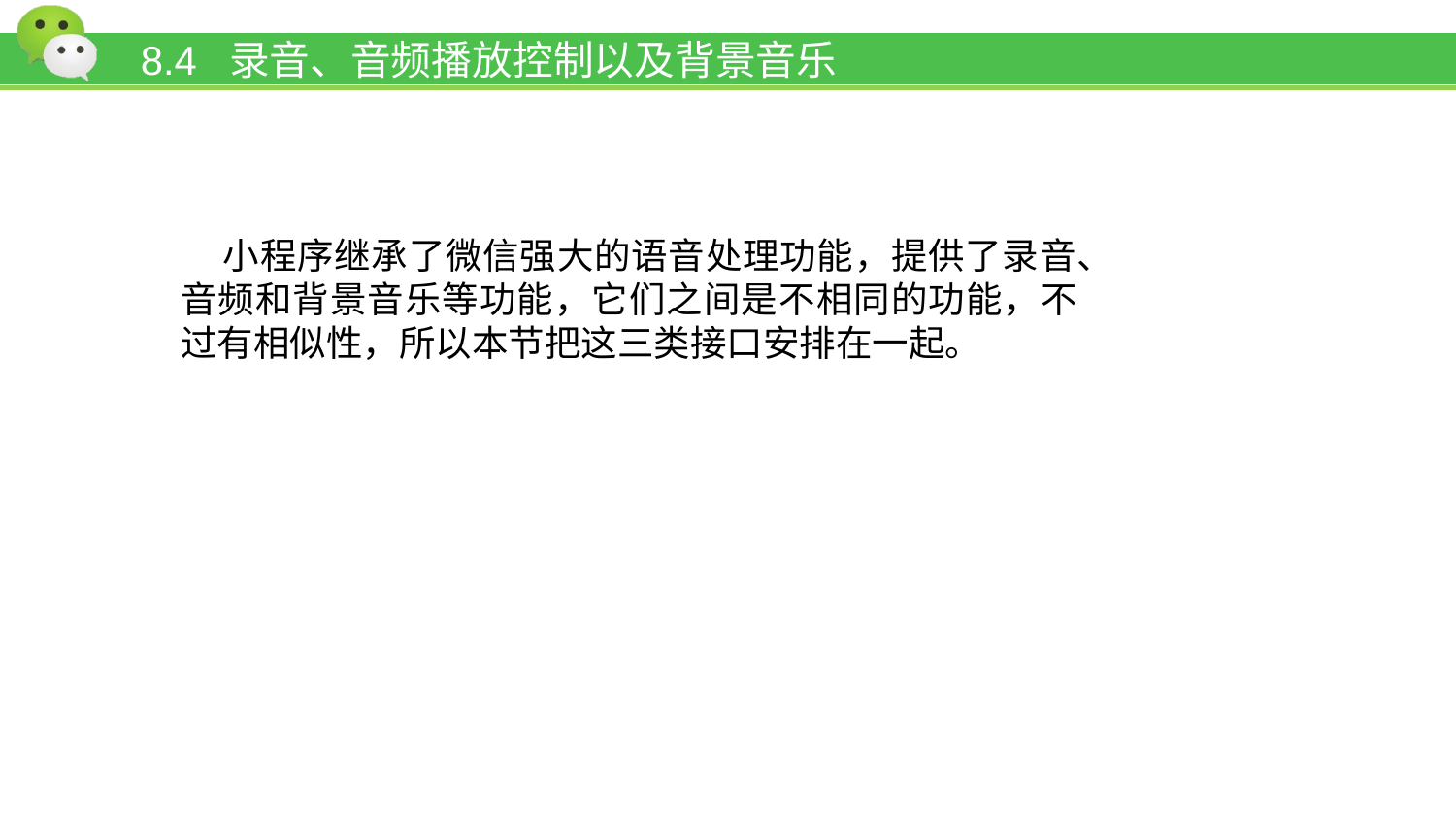

# 8.4  录音、音频播放控制以及背景音乐
小程序继承了微信强大的语音处理功能，提供了录音、音频和背景音乐等功能，它们之间是不相同的功能，不过有相似性，所以本节把这三类接口安排在一起。